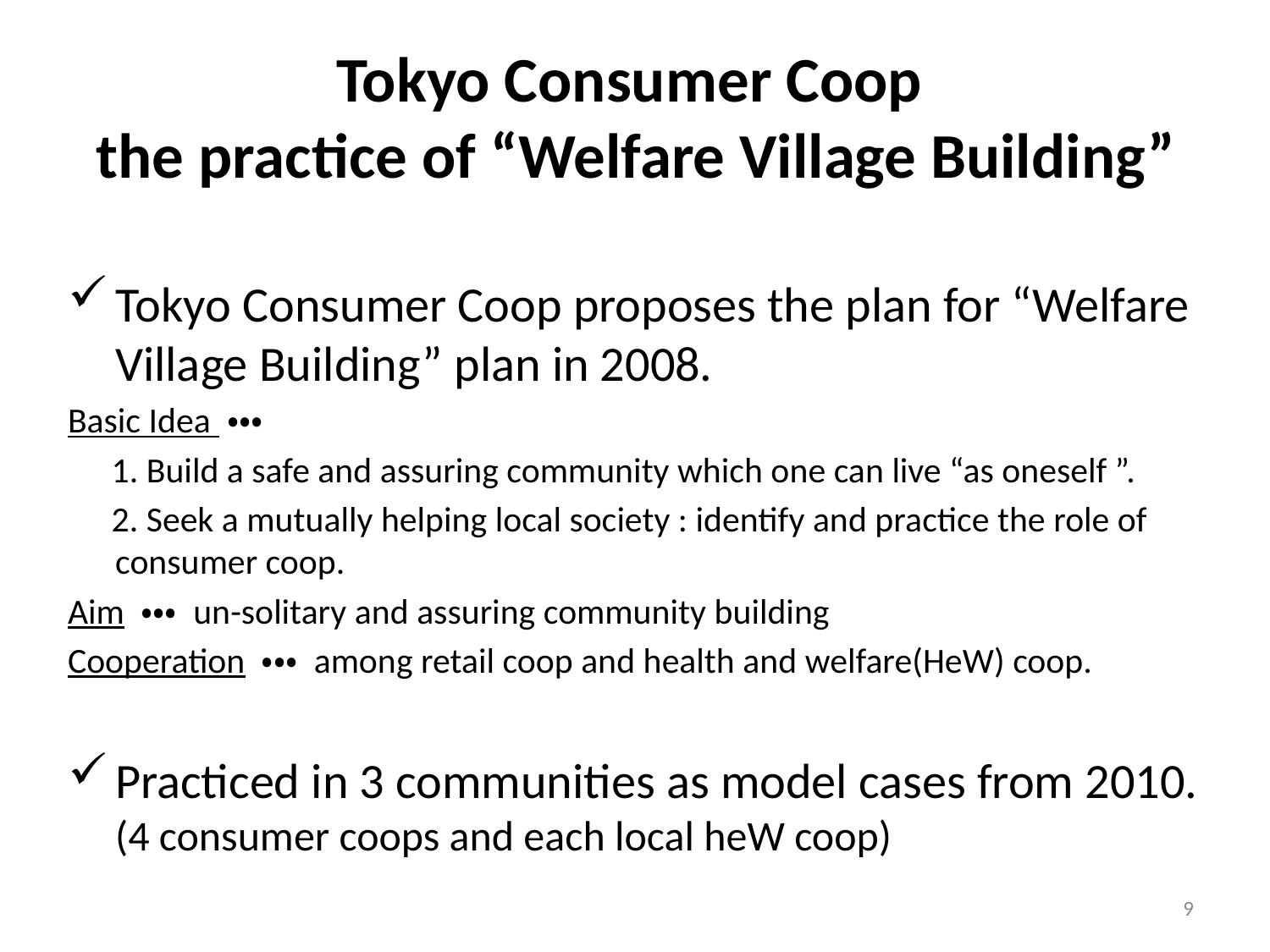

# Tokyo Consumer Coop the practice of “Welfare Village Building”
Tokyo Consumer Coop proposes the plan for “Welfare Village Building” plan in 2008.
Basic Idea ・・・
　1. Build a safe and assuring community which one can live “as oneself ”.
　2. Seek a mutually helping local society : identify and practice the role of consumer coop.
Aim ・・・ un-solitary and assuring community building
Cooperation ・・・ among retail coop and health and welfare(HeW) coop.

Practiced in 3 communities as model cases from 2010.  (4 consumer coops and each local heW coop)

9